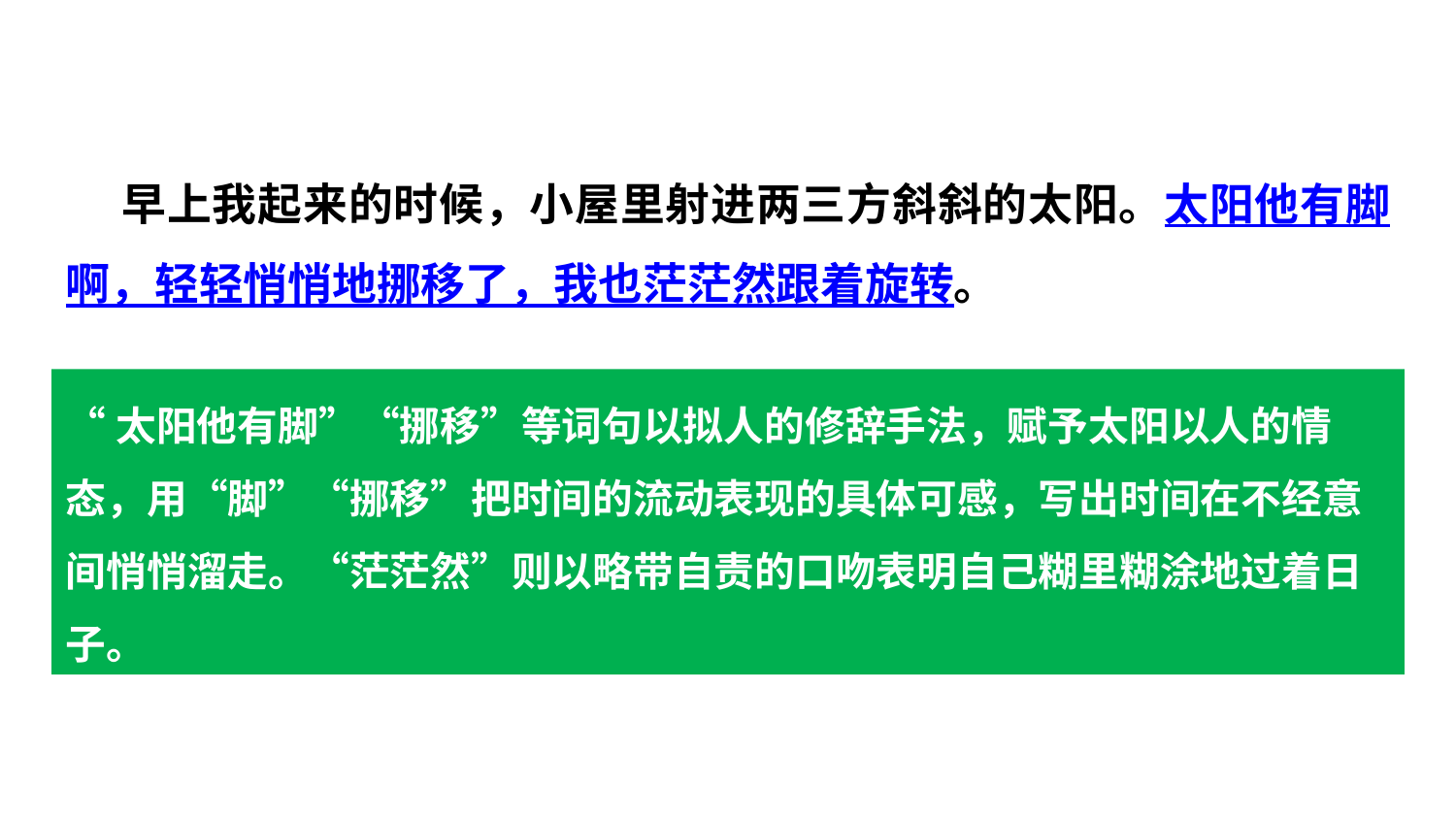

早上我起来的时候，小屋里射进两三方斜斜的太阳。太阳他有脚啊，轻轻悄悄地挪移了，我也茫茫然跟着旋转。
“太阳他有脚”“挪移”等词句以拟人的修辞手法，赋予太阳以人的情态，用“脚”“挪移”把时间的流动表现的具体可感，写出时间在不经意间悄悄溜走。“茫茫然”则以略带自责的口吻表明自己糊里糊涂地过着日子。